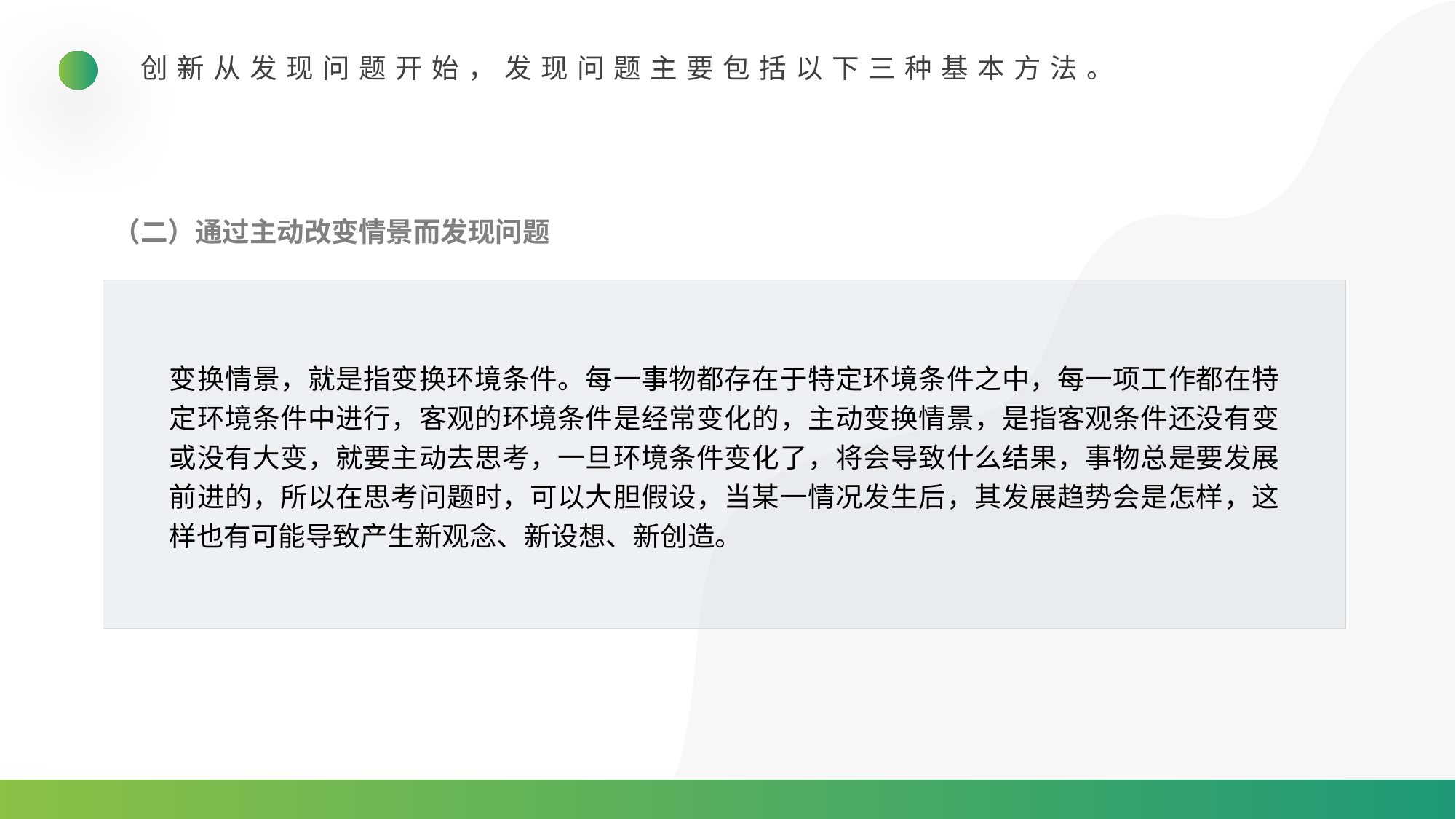

创新从发现问题开始，发现问题主要包括以下三种基本方法。
（二）通过主动改变情景而发现问题

变换情景，就是指变换环境条件。每一事物都存在于特定环境条件之中，每一项工作都在特定环境条件中进行，客观的环境条件是经常变化的，主动变换情景，是指客观条件还没有变或没有大变，就要主动去思考，一旦环境条件变化了，将会导致什么结果，事物总是要发展前进的，所以在思考问题时，可以大胆假设，当某一情况发生后，其发展趋势会是怎样，这样也有可能导致产生新观念、新设想、新创造。